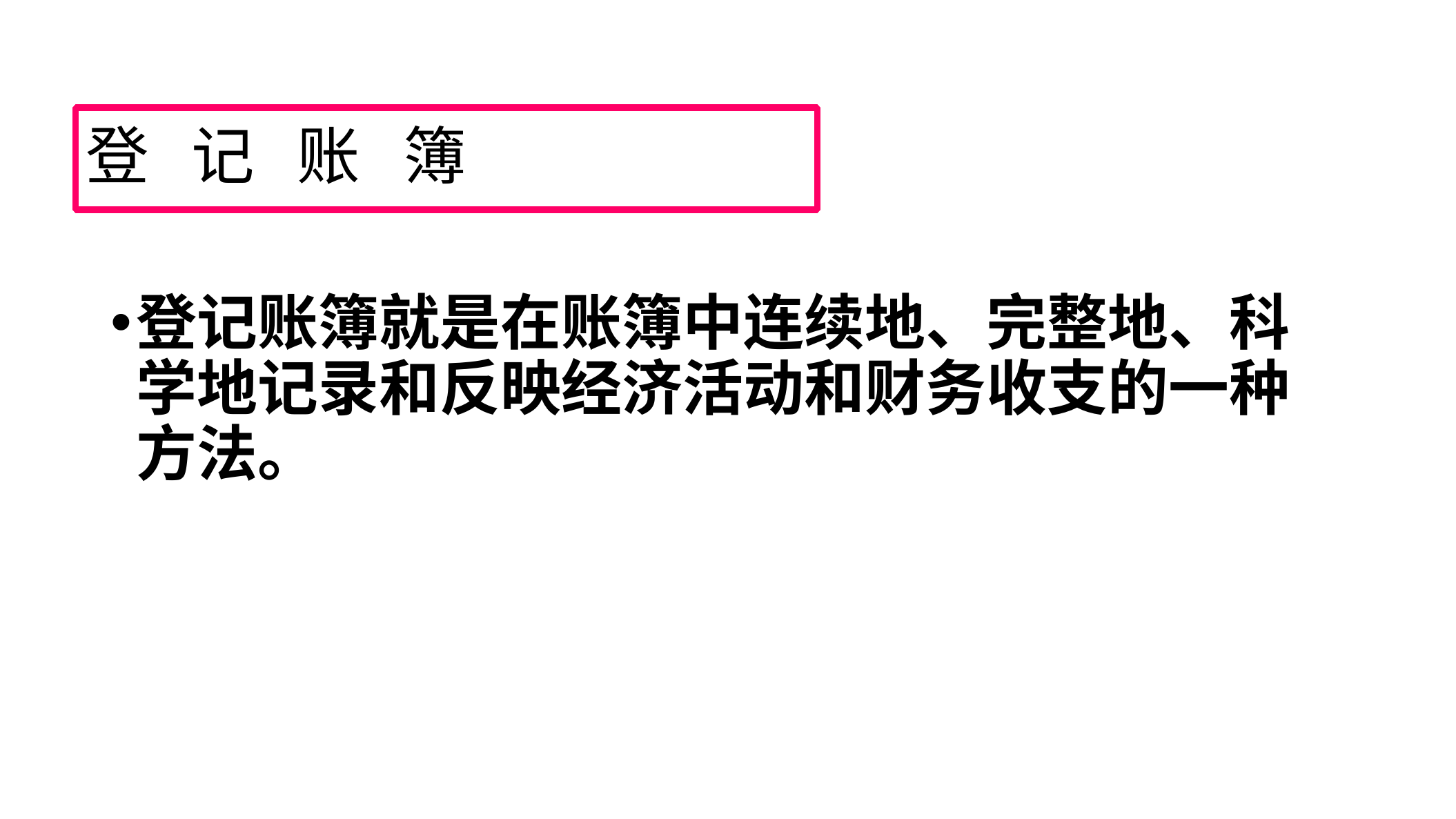

登   记   账   簿
登记账簿就是在账簿中连续地、完整地、科学地记录和反映经济活动和财务收支的一种方法。